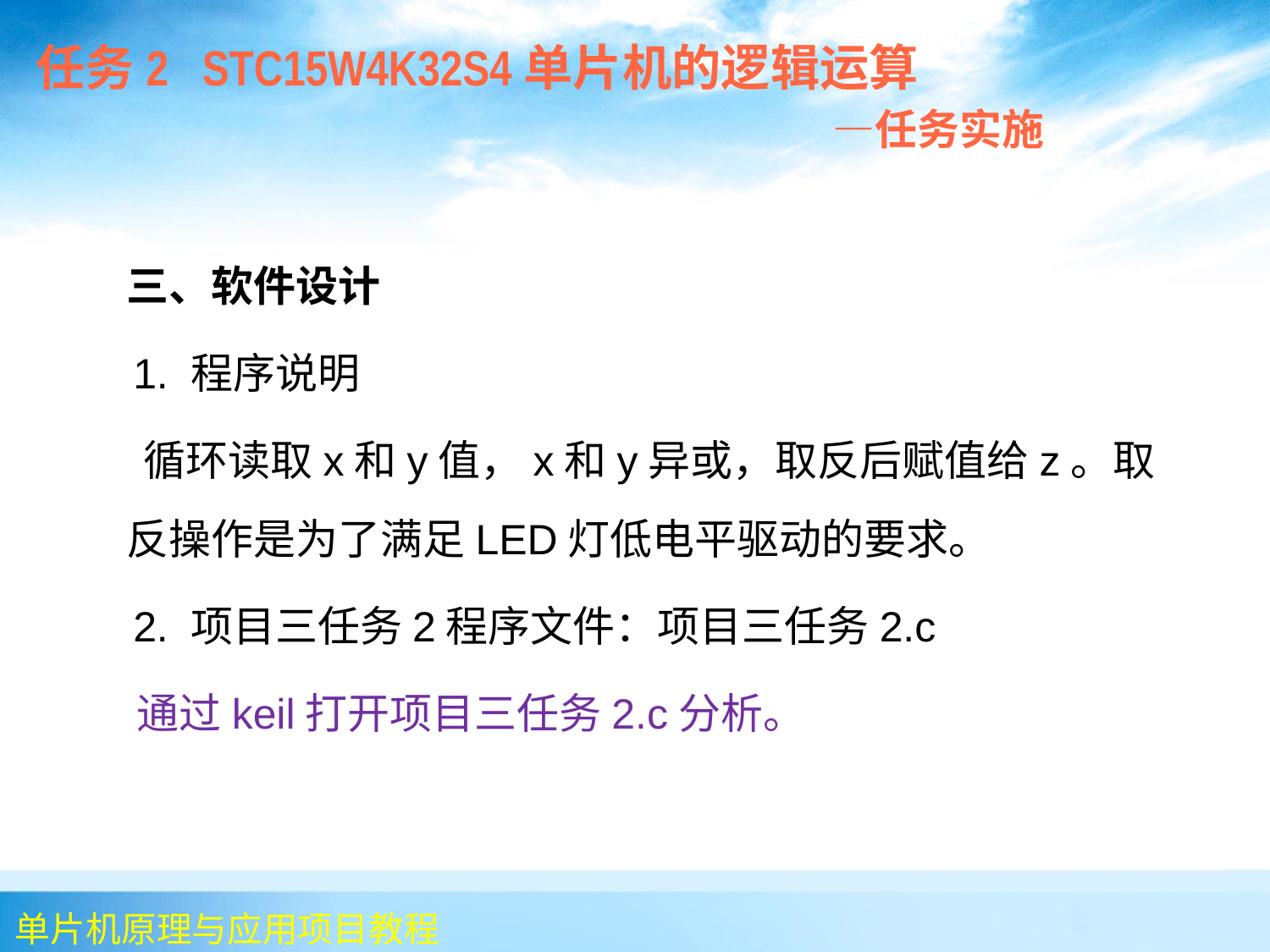

任务2   STC15W4K32S4单片机的逻辑运算
                                                                       —任务实施
    三、软件设计
    1. 程序说明
     循环读取x和y值，x和y异或，取反后赋值给z。取反操作是为了满足LED灯低电平驱动的要求。
    2. 项目三任务2程序文件：项目三任务2.c
     通过keil打开项目三任务2.c分析。